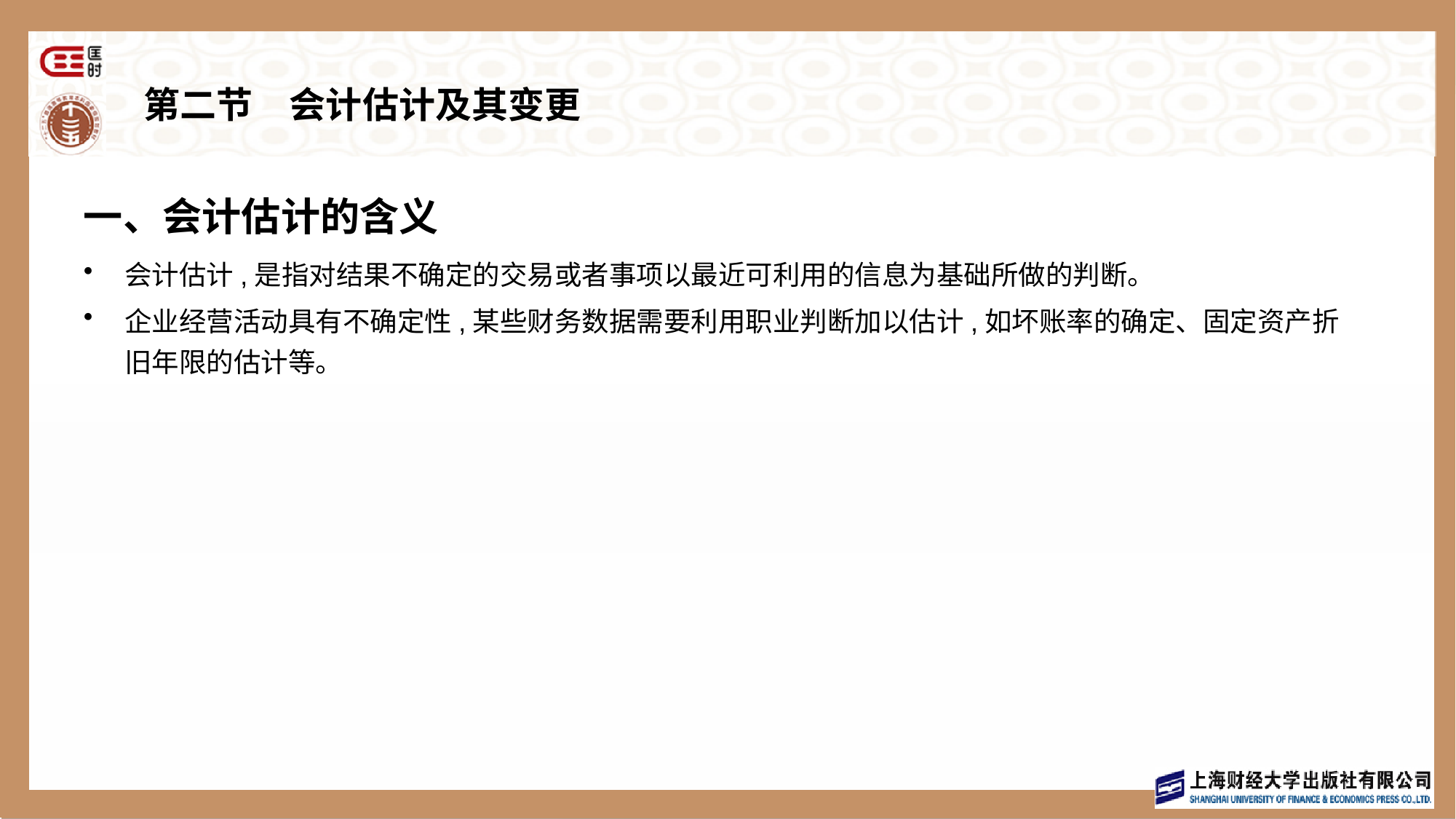

# 第二节　会计估计及其变更
一、会计估计的含义
会计估计,是指对结果不确定的交易或者事项以最近可利用的信息为基础所做的判断。
企业经营活动具有不确定性,某些财务数据需要利用职业判断加以估计,如坏账率的确定、固定资产折旧年限的估计等。